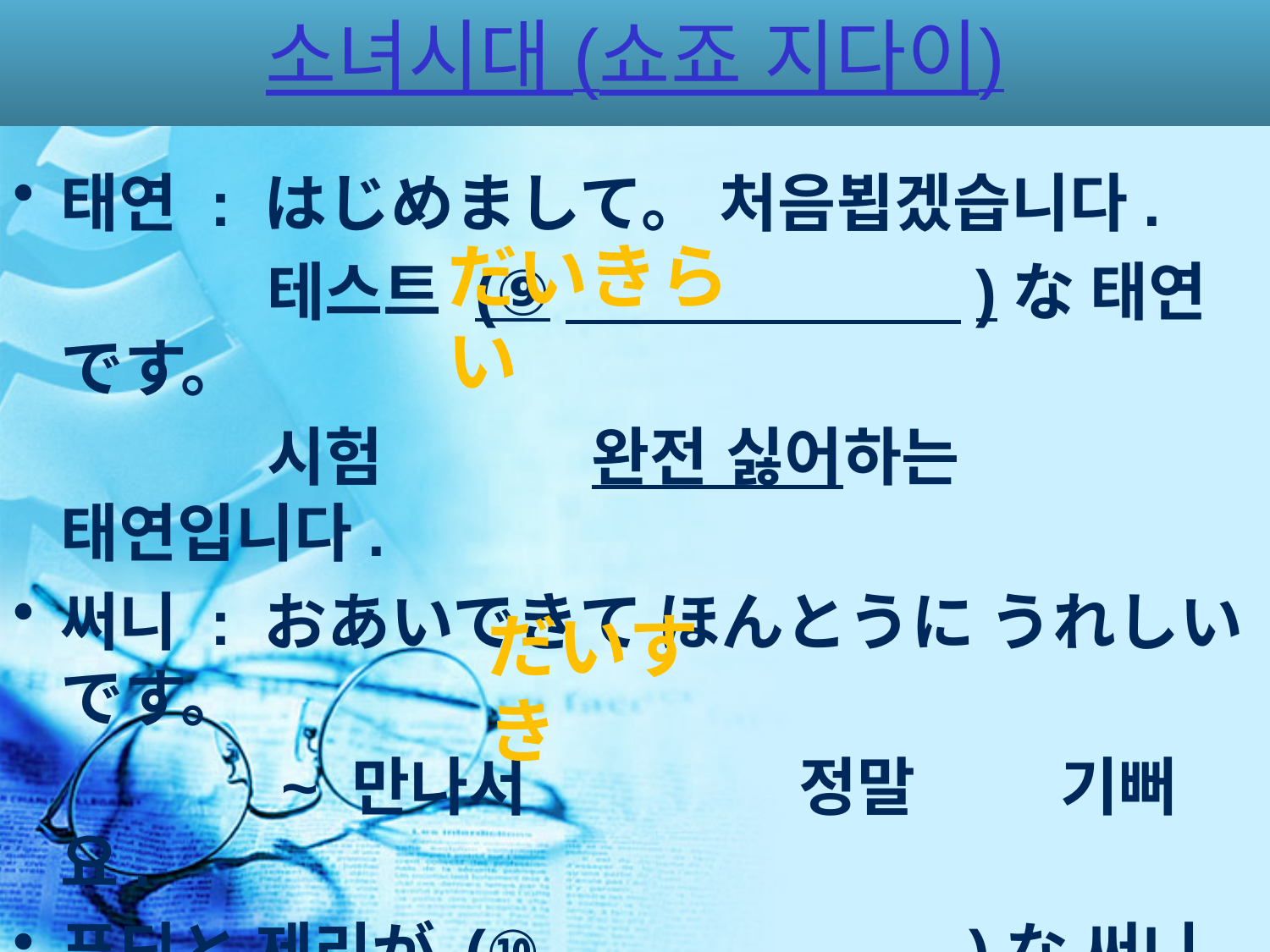

# 소녀시대 (쇼죠 지다이)
태연 : はじめまして。 처음뵙겠습니다.
　　　　테스트 (⑨　　　　　　 )な 태연です。
　　　　시험　　　 완전 싫어하는 　태연입니다.
써니 : おあいできて ほんとうに うれしいです。
　　　　~ 만나서 　　　　정말 　　기뻐요.
푸딩と 제리が (⑩ 　　　　　　)な 써니です。
　푸딩과 제리를　　　 완전 좋아하는　 써니입니다..

だいきらい
だいすき